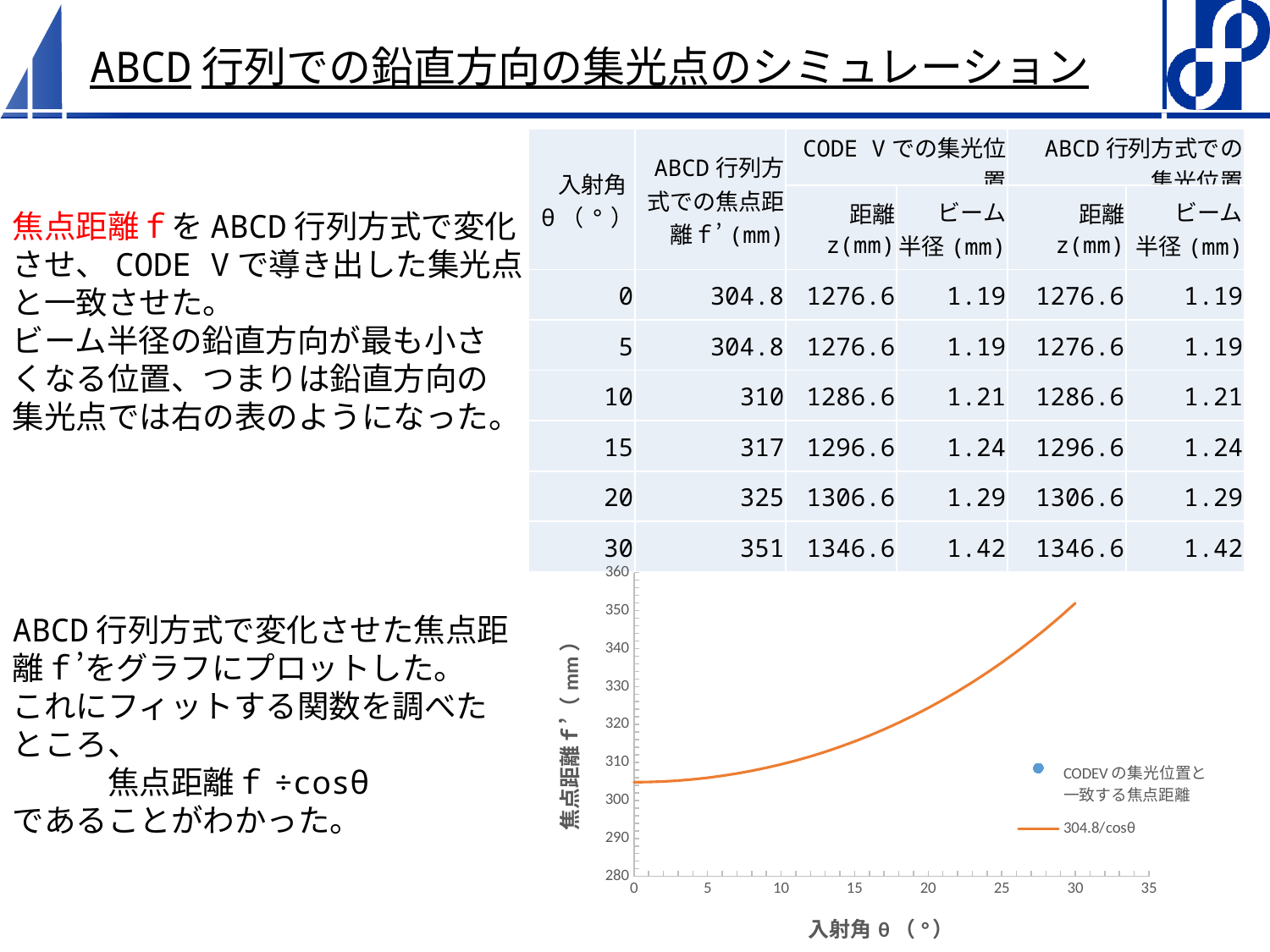

# ABCD行列での鉛直方向の集光点のシミュレーション
| 入射角θ（°） | ABCD行列方式での焦点距離ｆ’(mm) | CODE Vでの集光位置 |  | ABCD行列方式での 集光位置 |  |
| --- | --- | --- | --- | --- | --- |
|  |  | 距離 z(mm) | ビーム 半径(mm) | 距離 z(mm) | ビーム 半径(mm) |
| 0 | 304.8 | 1276.6 | 1.19 | 1276.6 | 1.19 |
| 5 | 304.8 | 1276.6 | 1.19 | 1276.6 | 1.19 |
| 10 | 310 | 1286.6 | 1.21 | 1286.6 | 1.21 |
| 15 | 317 | 1296.6 | 1.24 | 1296.6 | 1.24 |
| 20 | 325 | 1306.6 | 1.29 | 1306.6 | 1.29 |
| 30 | 351 | 1346.6 | 1.42 | 1346.6 | 1.42 |
焦点距離ｆをABCD行列方式で変化させ、CODE Vで導き出した集光点と一致させた。
ビーム半径の鉛直方向が最も小さ
くなる位置、つまりは鉛直方向の
集光点では右の表のようになった。

### Chart

| Category |  |  |
|---|---|---|
ABCD行列方式で変化させた焦点距離ｆ’をグラフにプロットした。
これにフィットする関数を調べたところ、
　　　焦点距離ｆ÷cosθ
であることがわかった。